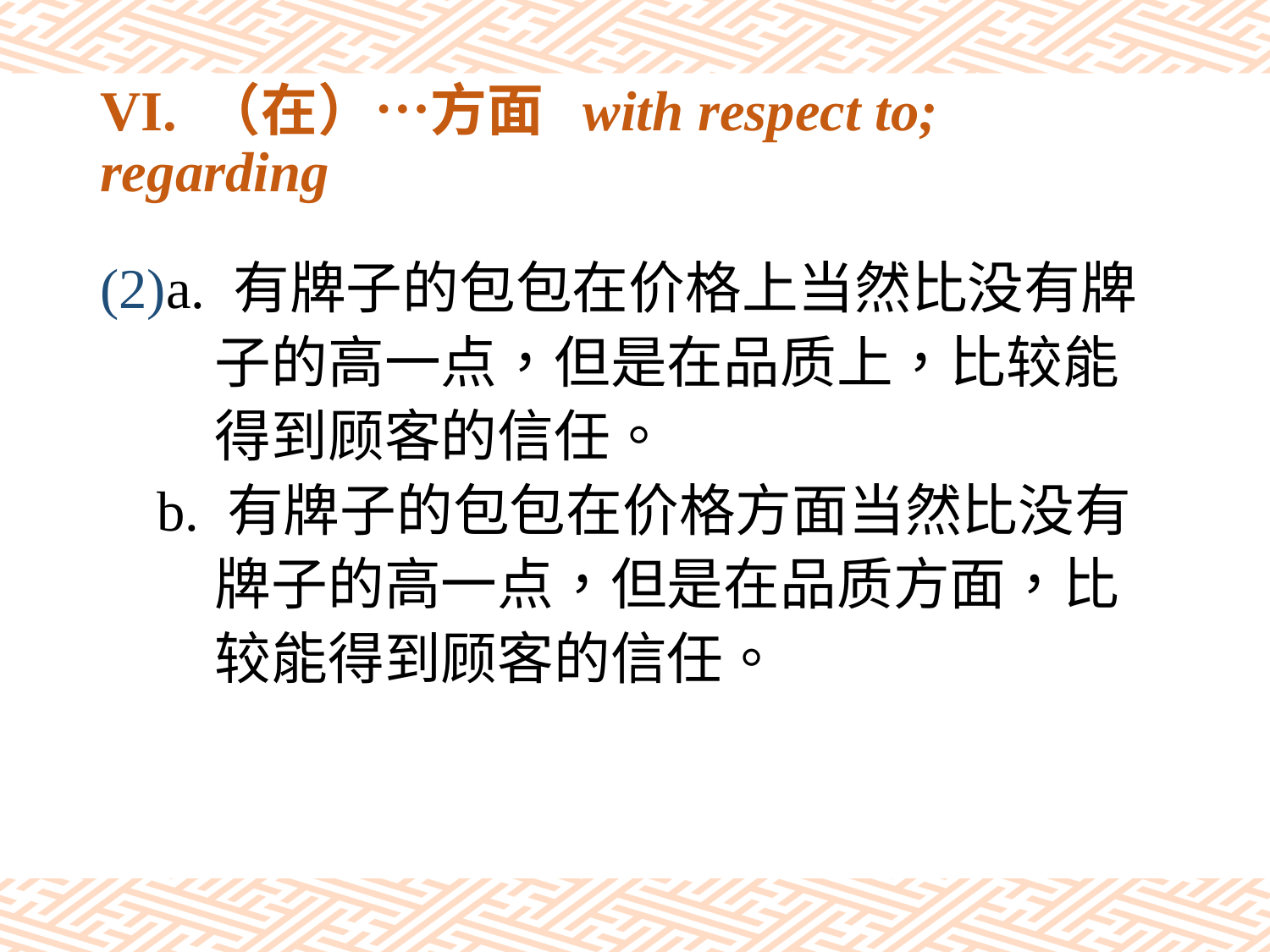

# VI. （在）…方面  with respect to; regarding
(2)a. 有牌子的包包在价格上当然比没有牌
        子的高一点，但是在品质上，比较能
        得到顾客的信任。
    b. 有牌子的包包在价格方面当然比没有
        牌子的高一点，但是在品质方面，比
        较能得到顾客的信任。